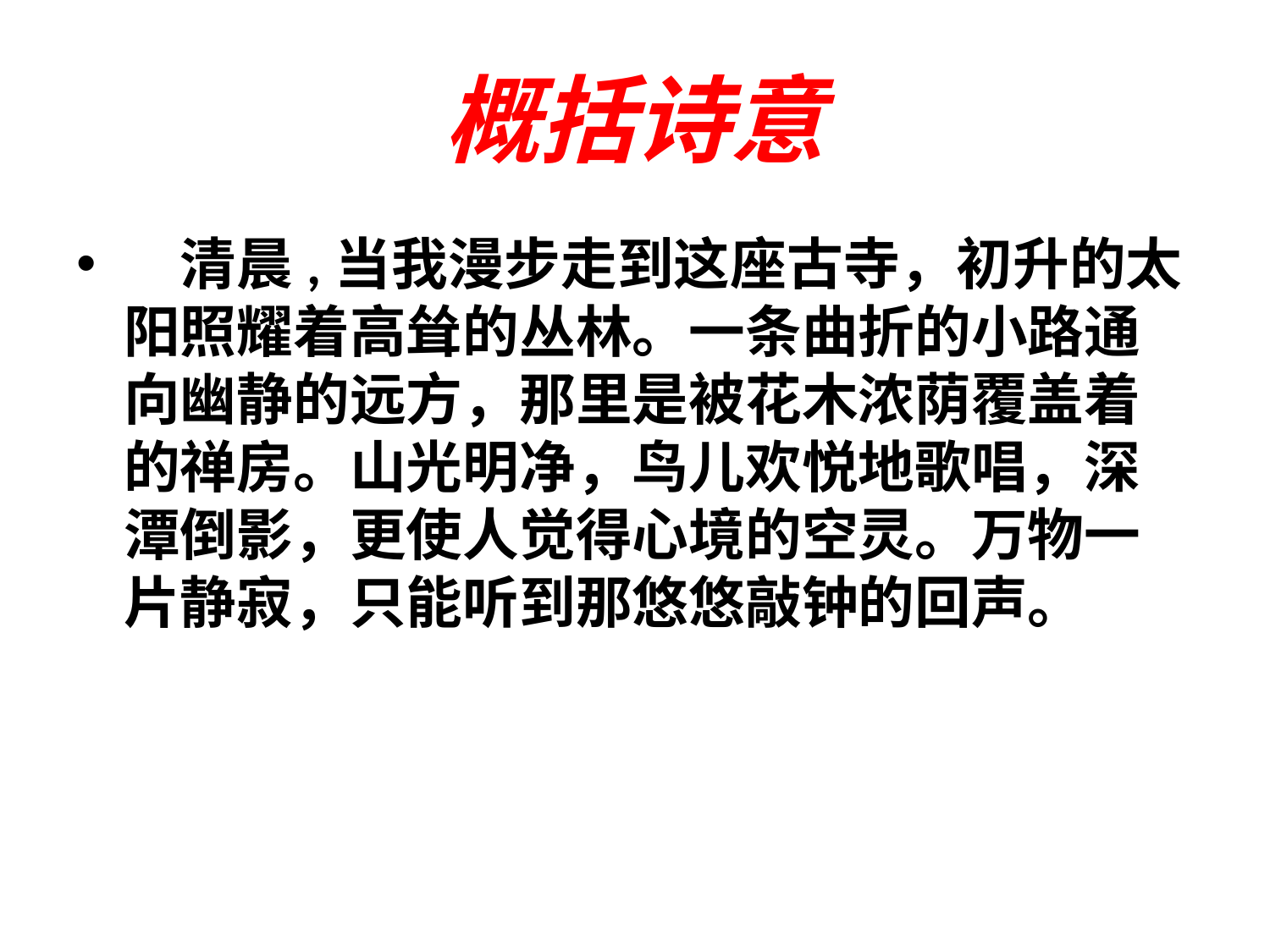

# 概括诗意
　清晨,当我漫步走到这座古寺，初升的太阳照耀着高耸的丛林。一条曲折的小路通向幽静的远方，那里是被花木浓荫覆盖着的禅房。山光明净，鸟儿欢悦地歌唱，深潭倒影，更使人觉得心境的空灵。万物一片静寂，只能听到那悠悠敲钟的回声。